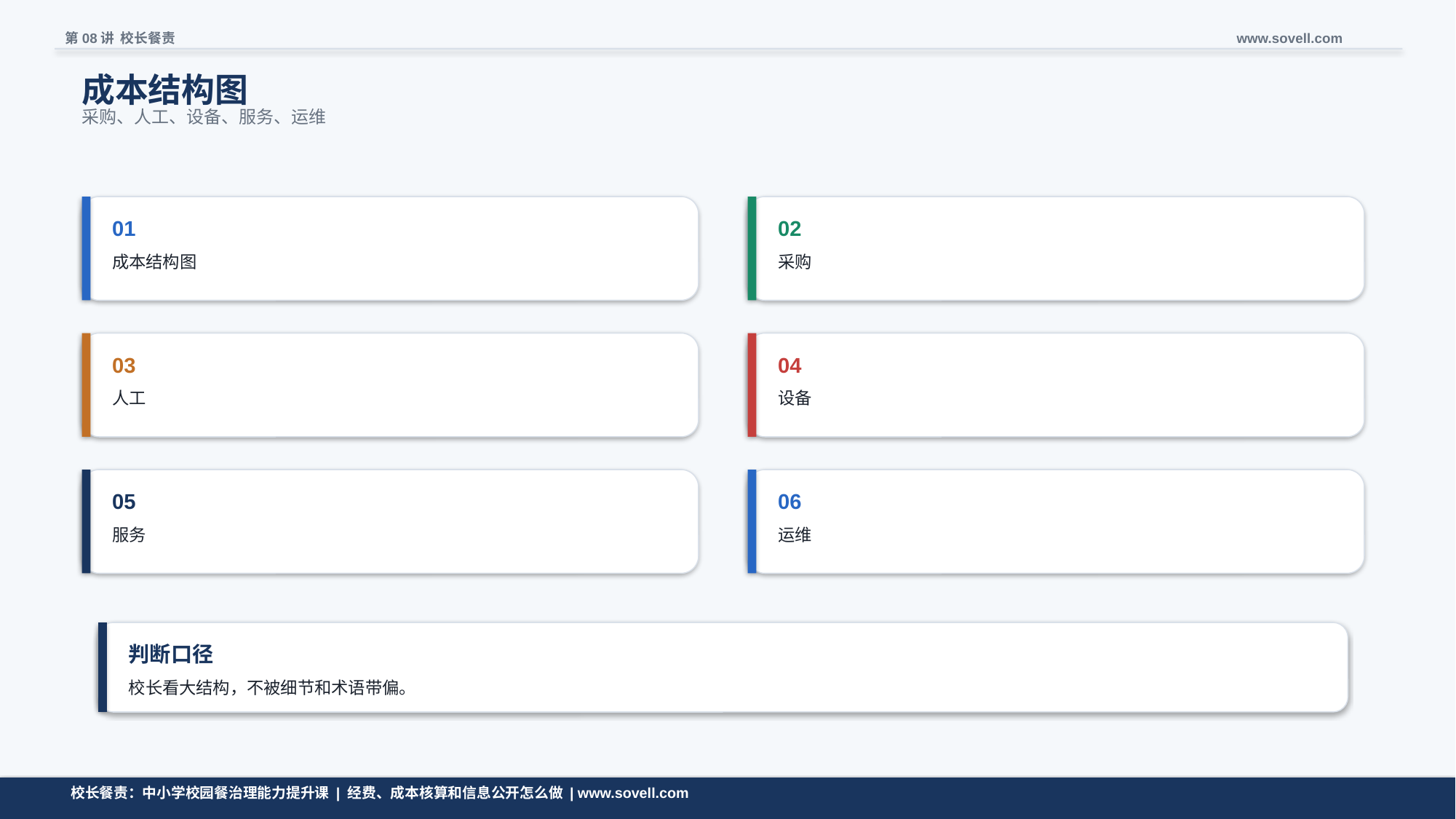

第08讲  校长餐责
www.sovell.com

成本结构图
采购、人工、设备、服务、运维

01
02
成本结构图
采购

03
04
人工
设备

05
06
服务
运维

判断口径
校长看大结构，不被细节和术语带偏。

清单不是越长越好，而是要帮助校长快速判断。
校长餐责：中小学校园餐治理能力提升课 | 经费、成本核算和信息公开怎么做 | www.sovell.com